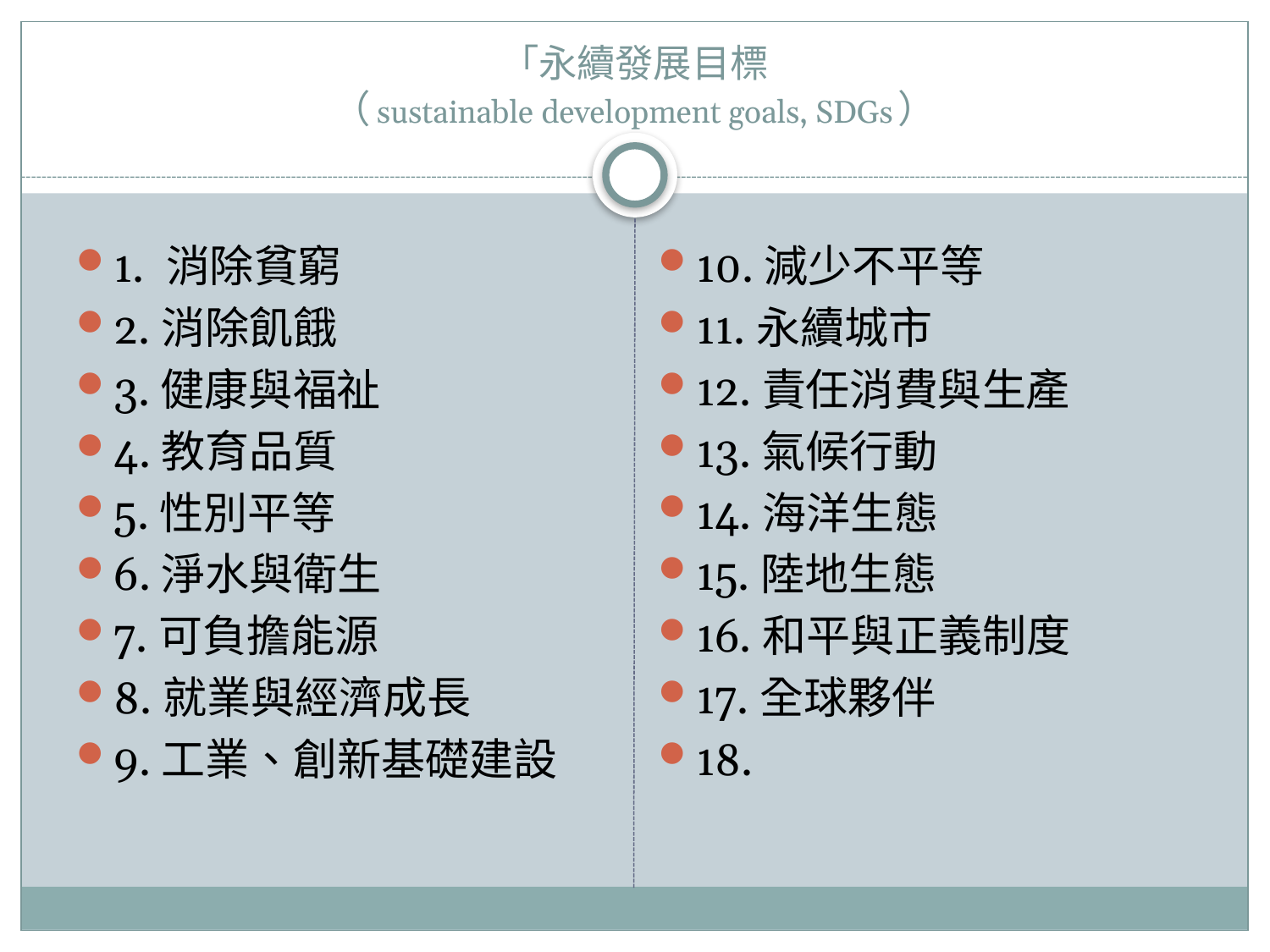

# 「永續發展目標 （sustainable development goals, SDGs）
1. 消除貧窮
2.消除飢餓
3.健康與福祉
4.教育品質
5.性別平等
6.淨水與衛生
7.可負擔能源
8.就業與經濟成長
9.工業、創新基礎建設
10.減少不平等
11.永續城市
12.責任消費與生產
13.氣候行動
14.海洋生態
15.陸地生態
16.和平與正義制度
17.全球夥伴
18.